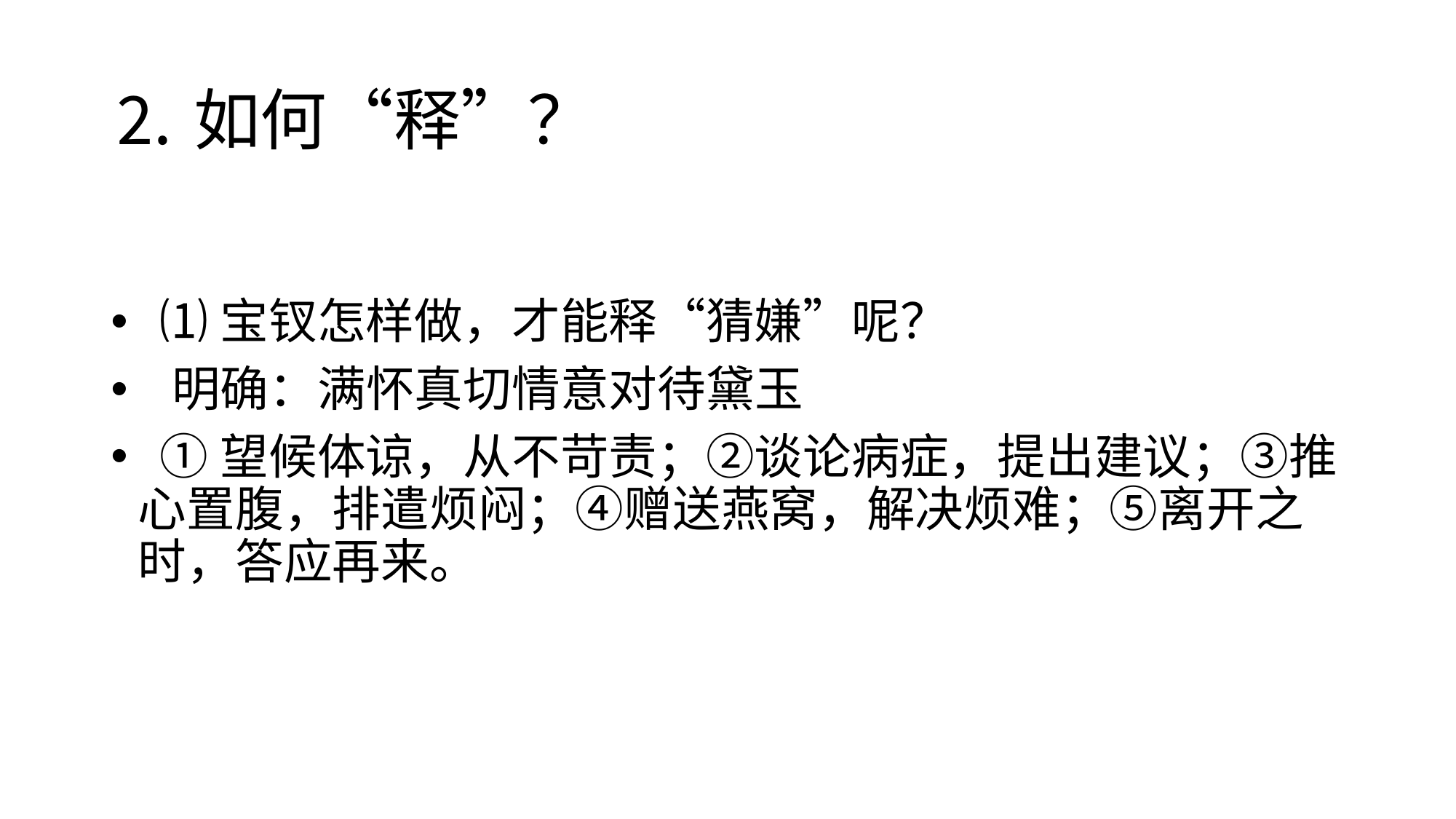

# ⒉如何“释”？

  ⑴宝钗怎样做，才能释“猜嫌”呢？
  明确：满怀真切情意对待黛玉
  ①望候体谅，从不苛责；②谈论病症，提出建议；③推心置腹，排遣烦闷；④赠送燕窝，解决烦难；⑤离开之时，答应再来。